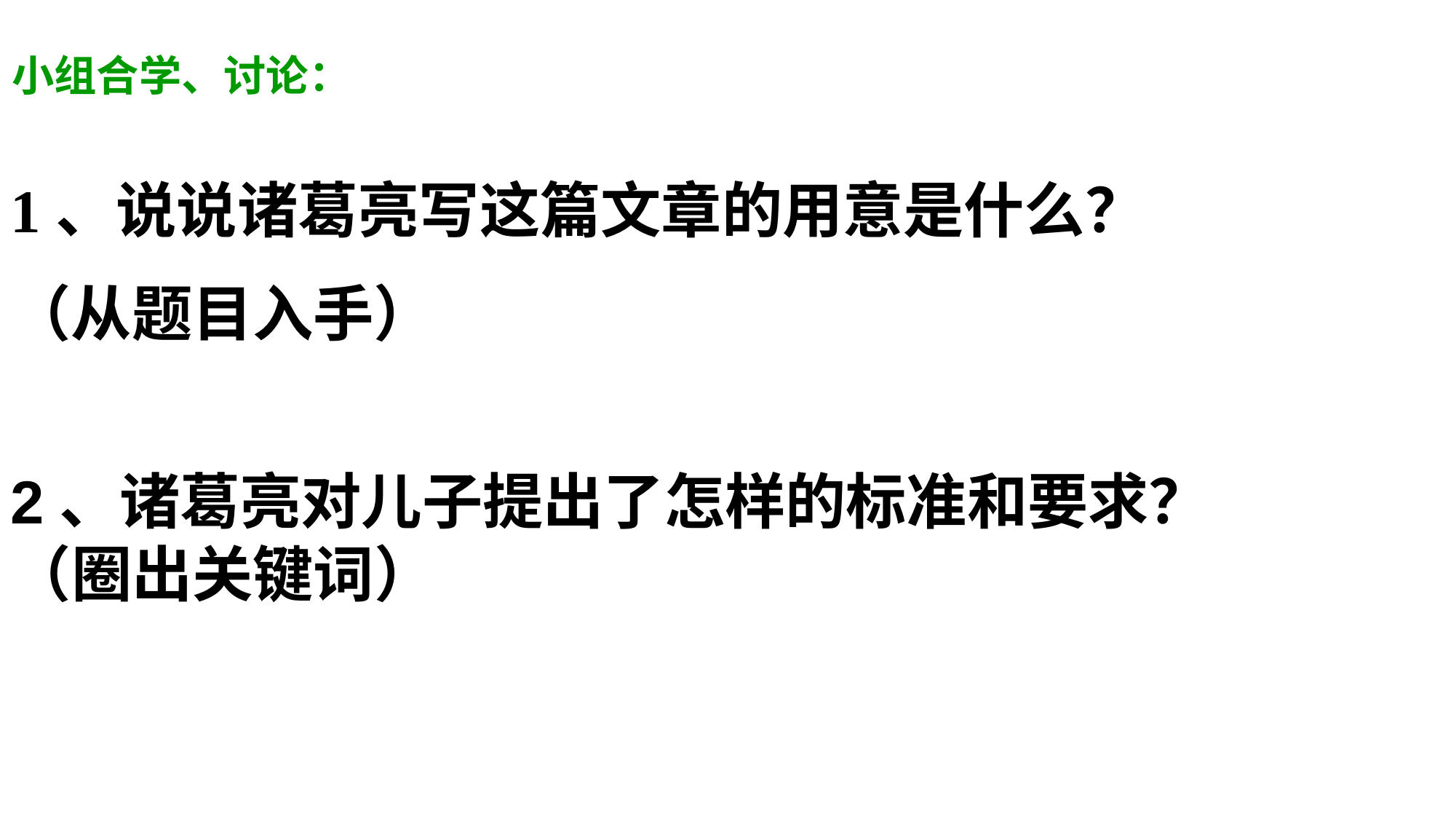

小组合学、讨论：
1、说说诸葛亮写这篇文章的用意是什么？
（从题目入手）
2、诸葛亮对儿子提出了怎样的标准和要求？
（圈出关键词）